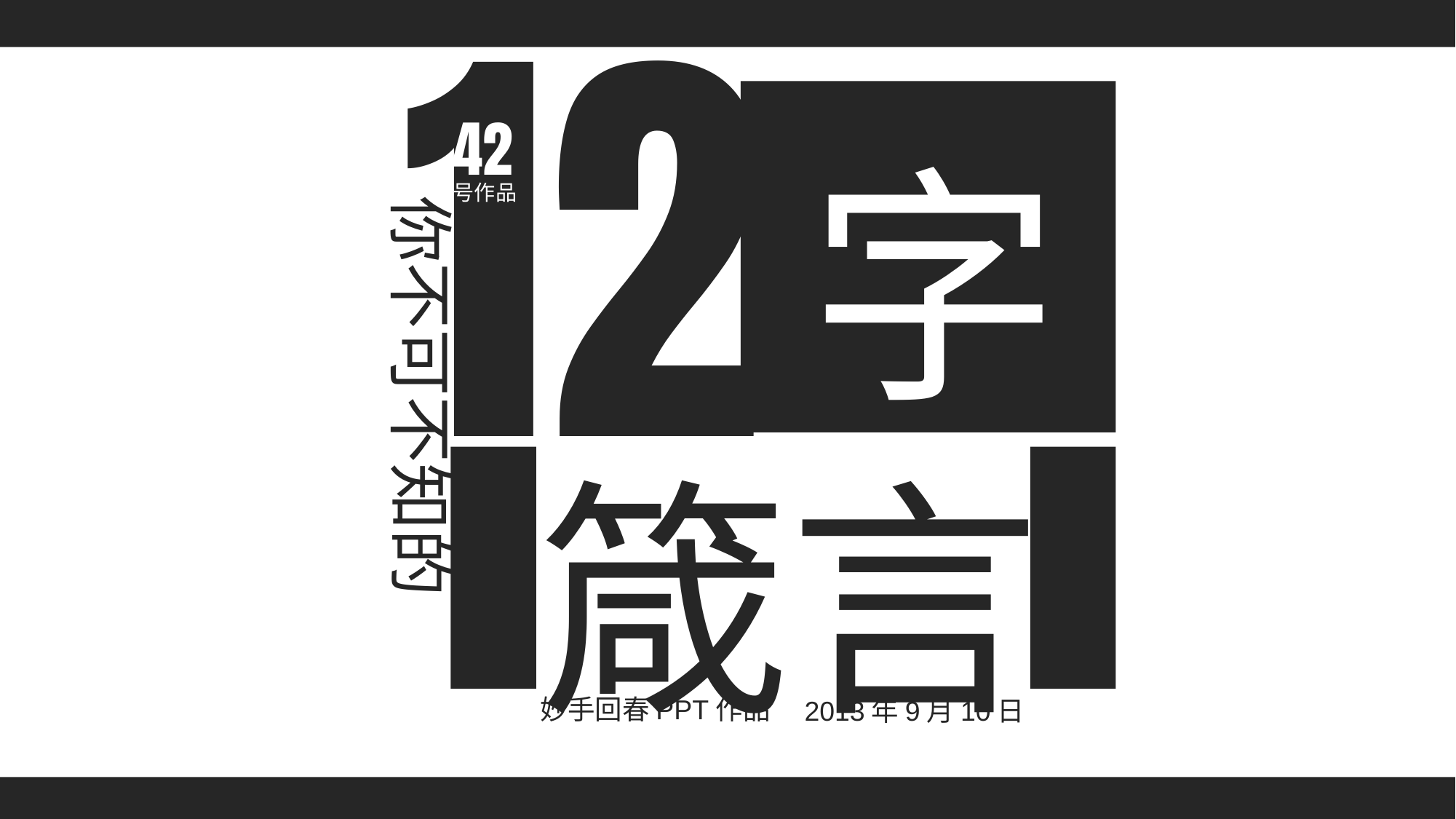

12

42
号作品
字
你不可不知的
箴言

妙手回春PPT作品
2013年9月10日